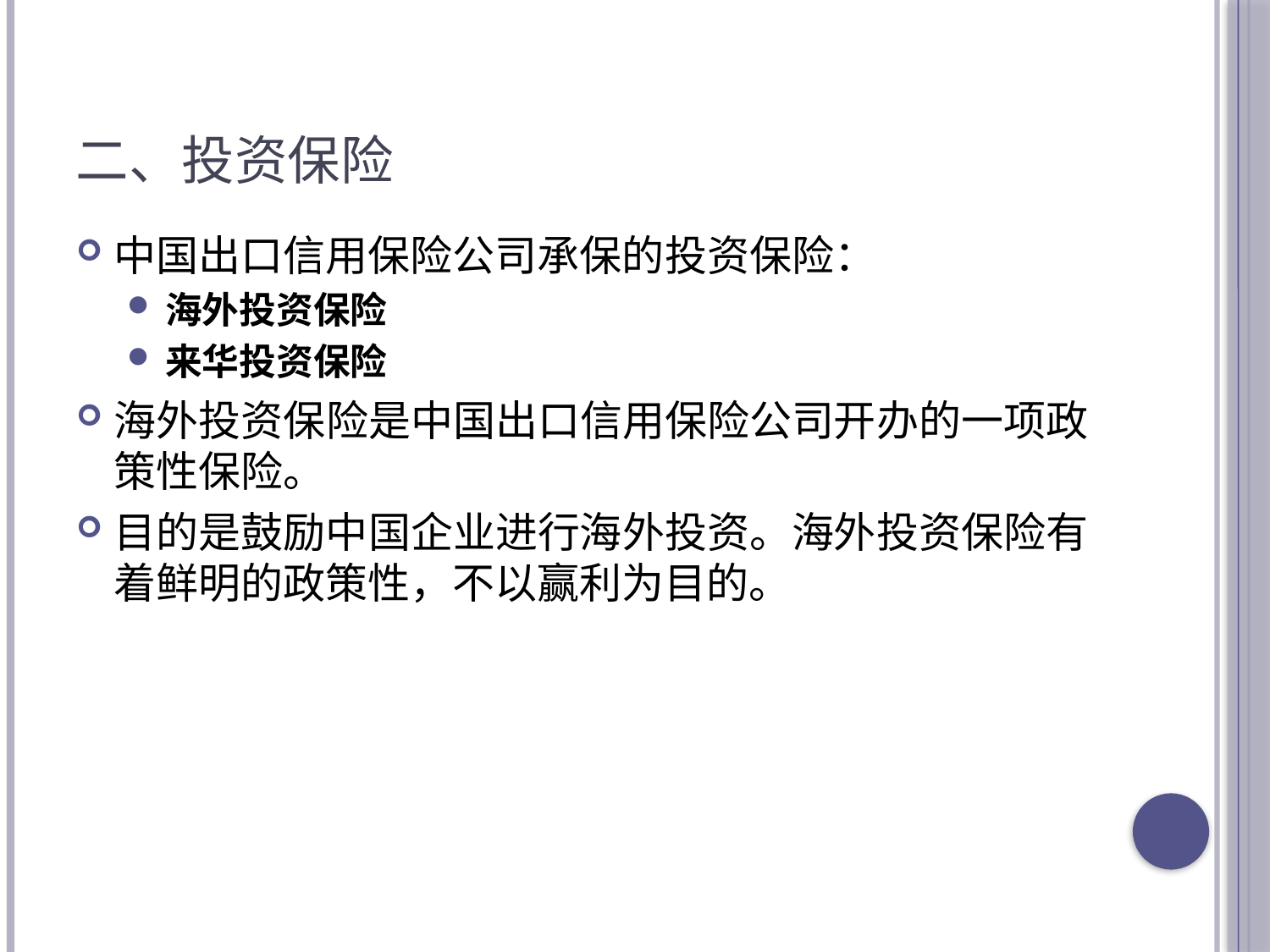

# 二、投资保险
中国出口信用保险公司承保的投资保险：
海外投资保险
来华投资保险
海外投资保险是中国出口信用保险公司开办的一项政策性保险。
目的是鼓励中国企业进行海外投资。海外投资保险有着鲜明的政策性，不以赢利为目的。